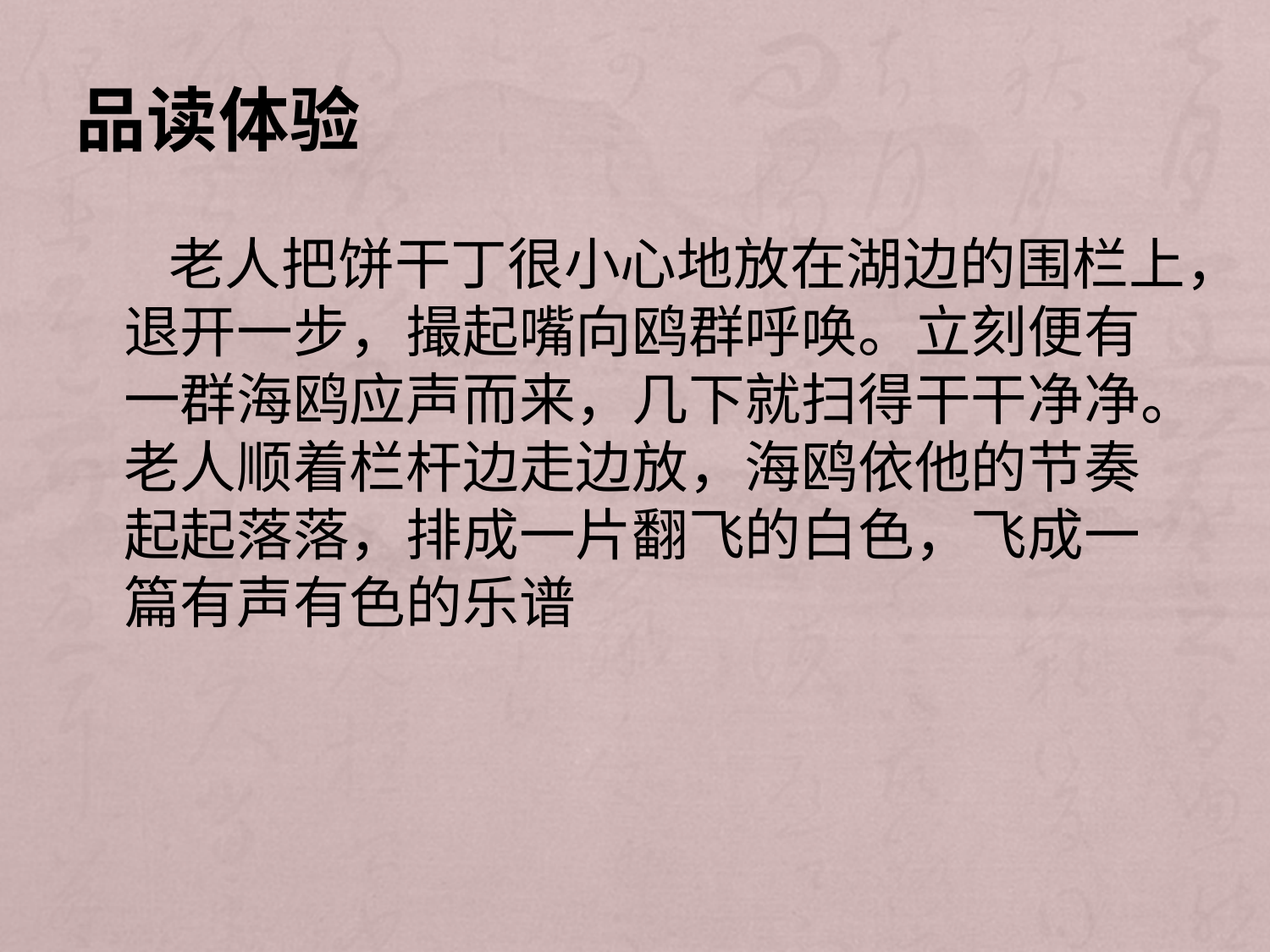

# 品读体验
老人把饼干丁很小心地放在湖边的围栏上，退开一步，撮起嘴向鸥群呼唤。立刻便有一群海鸥应声而来，几下就扫得干干净净。老人顺着栏杆边走边放，海鸥依他的节奏起起落落，排成一片翻飞的白色，飞成一篇有声有色的乐谱